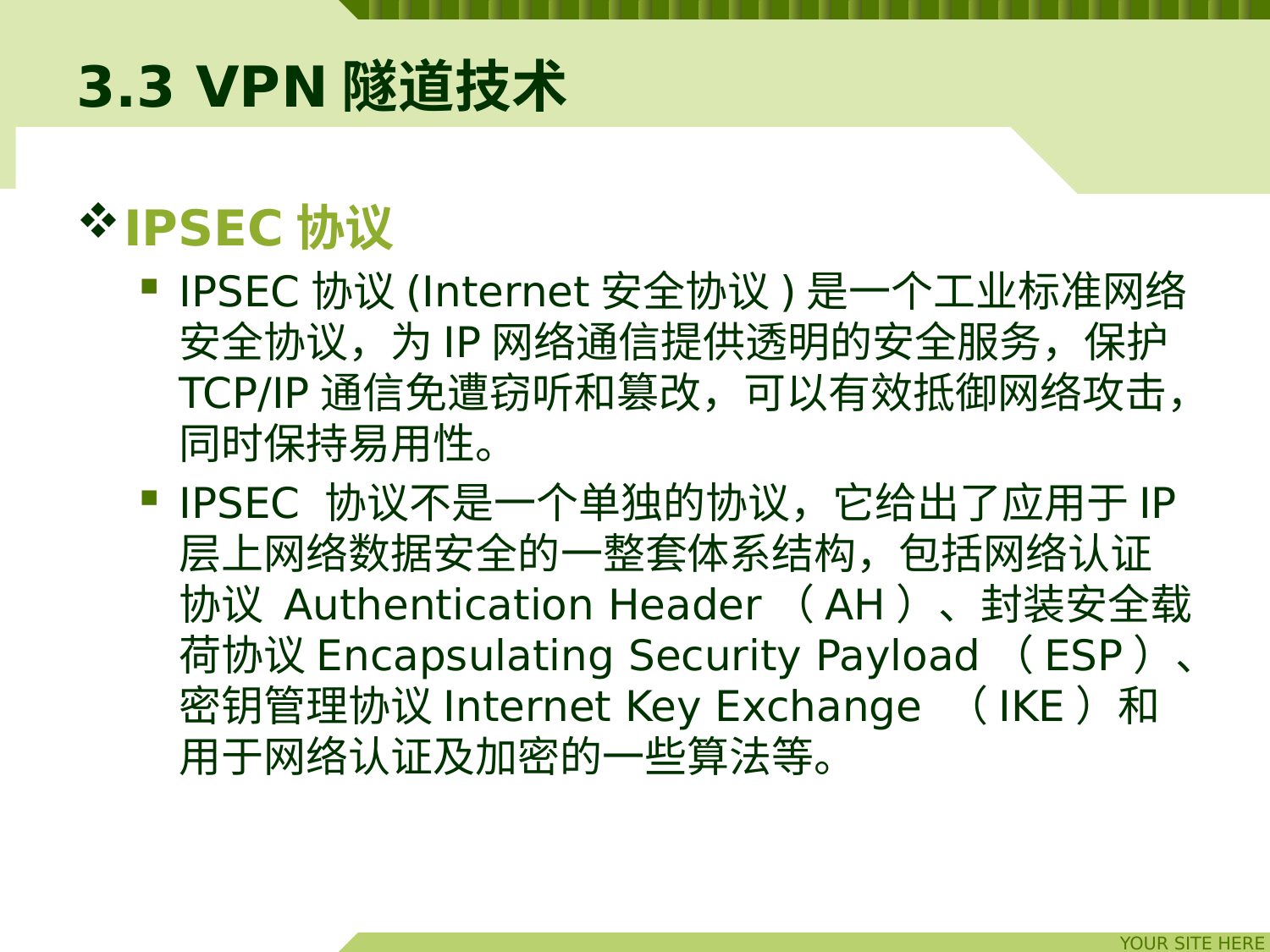

# 3.3 VPN隧道技术
IPSEC协议
IPSEC协议(Internet安全协议)是一个工业标准网络安全协议，为IP网络通信提供透明的安全服务，保护TCP/IP通信免遭窃听和篡改，可以有效抵御网络攻击，同时保持易用性。
IPSEC 协议不是一个单独的协议，它给出了应用于IP层上网络数据安全的一整套体系结构，包括网络认证协议 Authentication Header（AH）、封装安全载荷协议Encapsulating Security Payload（ESP）、密钥管理协议Internet Key Exchange （IKE）和用于网络认证及加密的一些算法等。